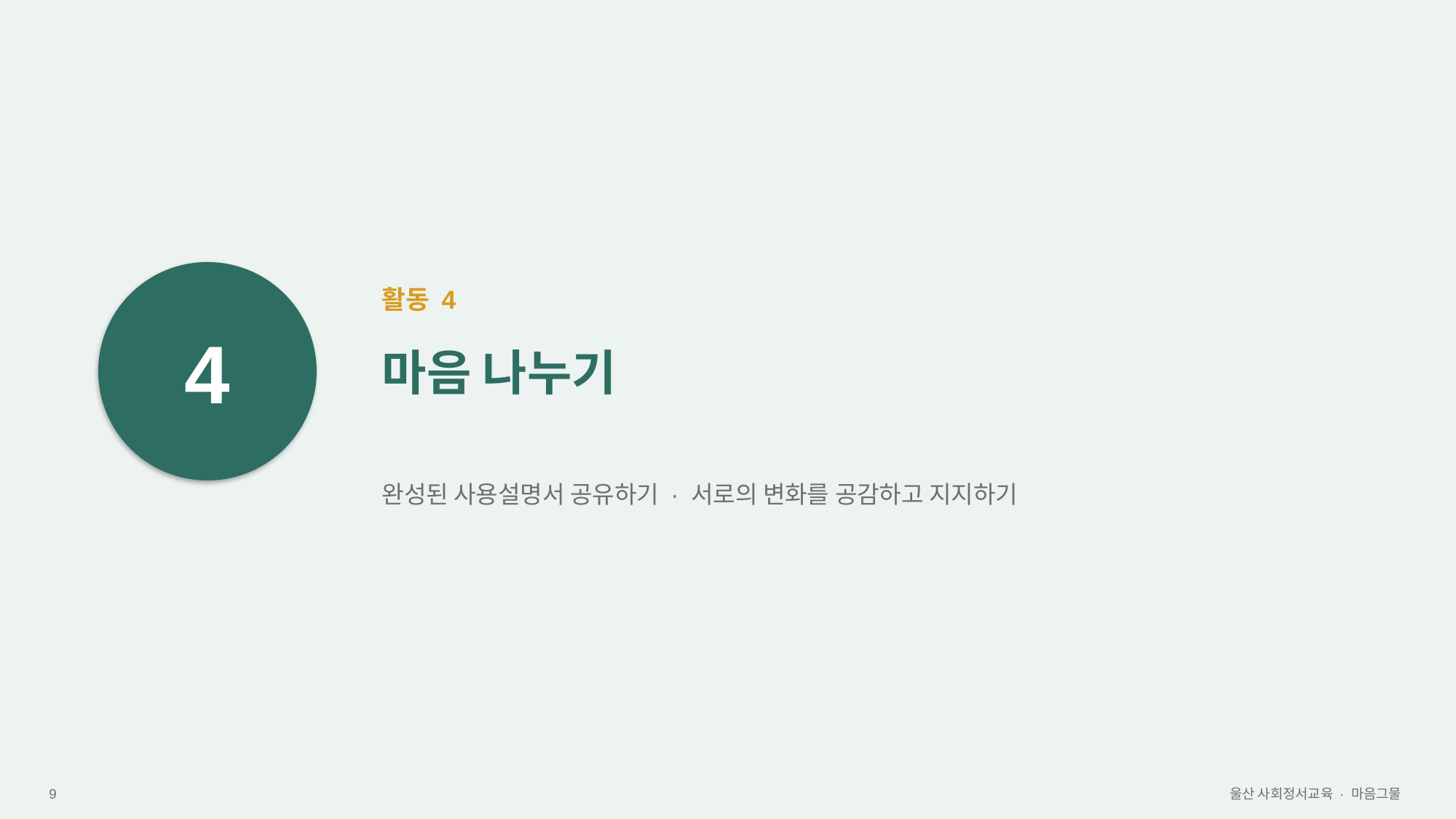

4
활동 4
마음 나누기
완성된 사용설명서 공유하기 · 서로의 변화를 공감하고 지지하기
9
울산 사회정서교육 · 마음그물